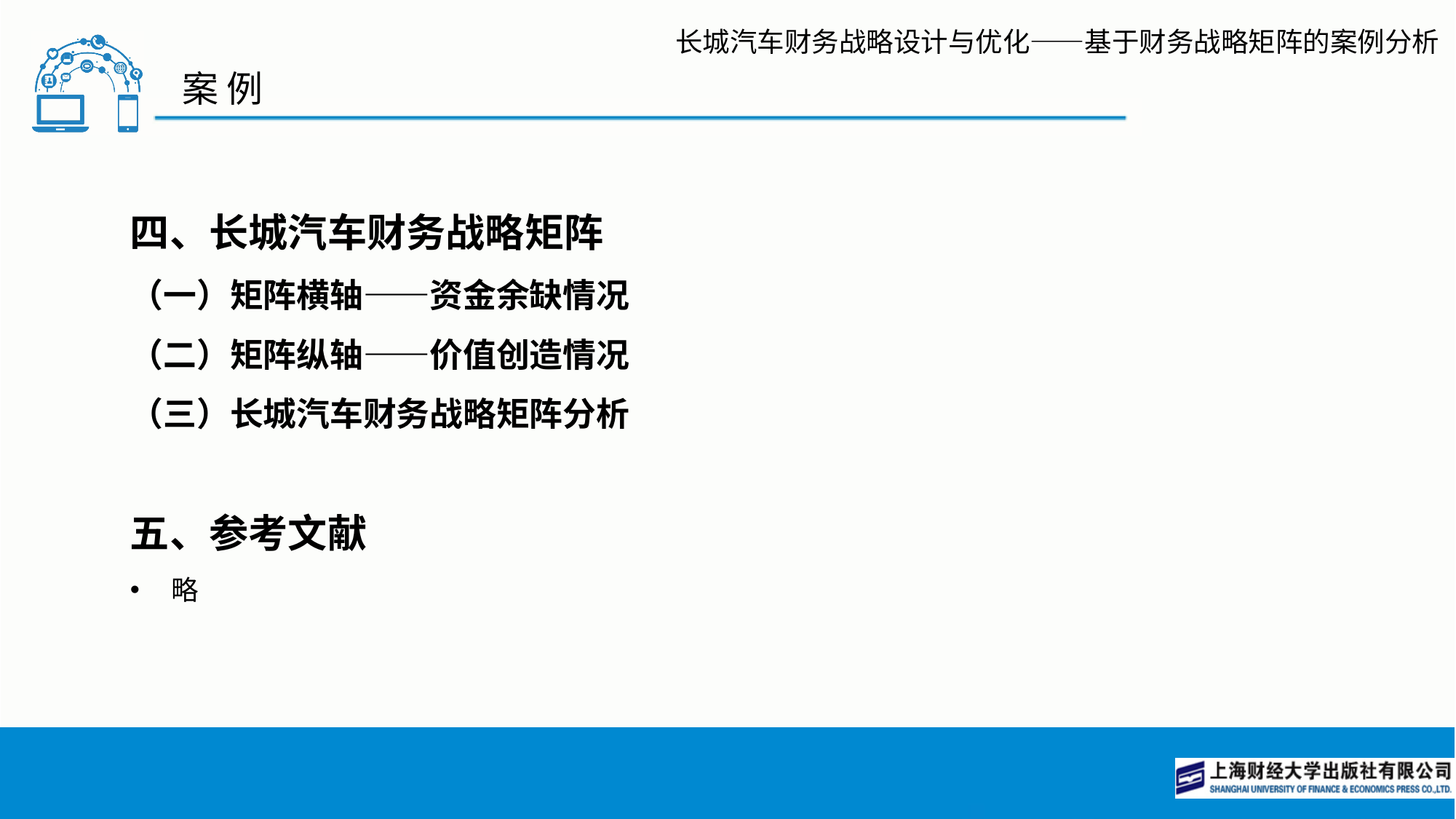

长城汽车财务战略设计与优化——基于财务战略矩阵的案例分析
# 案 例
四、长城汽车财务战略矩阵
（一）矩阵横轴——资金余缺情况
（二）矩阵纵轴——价值创造情况
（三）长城汽车财务战略矩阵分析

五、参考文献
略